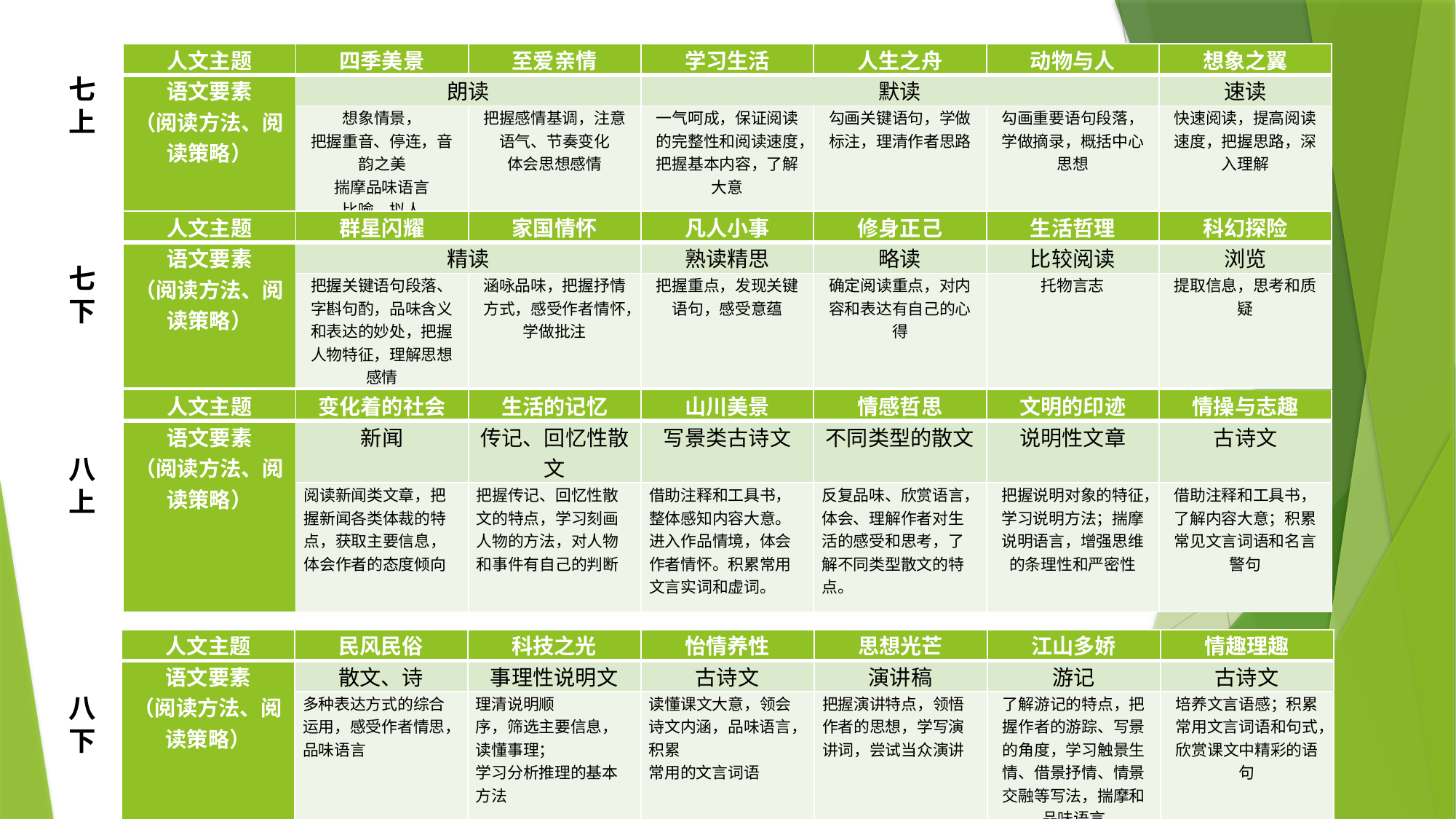

| 人文主题 | 四季美景 | 至爱亲情 | 学习生活 | 人生之舟 | 动物与人 | 想象之翼 |
| --- | --- | --- | --- | --- | --- | --- |
| 语文要素 （阅读方法、阅读策略） | 朗读 |  | 默读 |  |  | 速读 |
|  | 想象情景， 把握重音、停连，音韵之美 揣摩品味语言 比喻、拟人 | 把握感情基调，注意语气、节奏变化 体会思想感情 | 一气呵成，保证阅读的完整性和阅读速度，把握基本内容，了解大意 | 勾画关键语句，学做标注，理清作者思路 | 勾画重要语句段落，学做摘录，概括中心思想 | 快速阅读，提高阅读速度，把握思路，深入理解 |
七上

| 人文主题 | 群星闪耀 | 家国情怀 | 凡人小事 | 修身正己 | 生活哲理 | 科幻探险 |
| --- | --- | --- | --- | --- | --- | --- |
| 语文要素 （阅读方法、阅读策略） | 精读 |  | 熟读精思 | 略读 | 比较阅读 | 浏览 |
|  | 把握关键语句段落、字斟句酌，品味含义和表达的妙处，把握人物特征，理解思想感情 | 涵咏品味，把握抒情方式，感受作者情怀，学做批注 | 把握重点，发现关键语句，感受意蕴 | 确定阅读重点，对内容和表达有自己的心得 | 托物言志 | 提取信息，思考和质疑 |
七下
| 人文主题 | 变化着的社会 | 生活的记忆 | 山川美景 | 情感哲思 | 文明的印迹 | 情操与志趣 |
| --- | --- | --- | --- | --- | --- | --- |
| 语文要素 （阅读方法、阅读策略） | 新闻 | 传记、回忆性散文 | 写景类古诗文 | 不同类型的散文 | 说明性文章 | 古诗文 |
|  | 阅读新闻类文章，把握新闻各类体裁的特点，获取主要信息，体会作者的态度倾向 | 把握传记、回忆性散文的特点，学习刻画人物的方法，对人物和事件有自己的判断 | 借助注释和工具书，整体感知内容大意。进入作品情境，体会作者情怀。积累常用文言实词和虚词。 | 反复品味、欣赏语言，体会、理解作者对生活的感受和思考，了解不同类型散文的特点。 | 把握说明对象的特征，学习说明方法；揣摩说明语言，增强思维的条理性和严密性 | 借助注释和工具书，了解内容大意；积累常见文言词语和名言警句 |
八上
| 人文主题 | 民风民俗 | 科技之光 | 怡情养性 | 思想光芒 | 江山多娇 | 情趣理趣 |
| --- | --- | --- | --- | --- | --- | --- |
| 语文要素 （阅读方法、阅读策略） | 散文、诗 | 事理性说明文 | 古诗文 | 演讲稿 | 游记 | 古诗文 |
|  | 多种表达方式的综合运用，感受作者情思，品味语言 | 理清说明顺 序，筛选主要信息，读懂事理； 学习分析推理的基本方法 | 读懂课文大意，领会诗文内涵，品味语言，积累 常用的文言词语 | 把握演讲特点，领悟作者的思想，学写演讲词，尝试当众演讲 | 了解游记的特点，把握作者的游踪、写景的角度，学习触景生情、借景抒情、情景交融等写法，揣摩和品味语言 | 培养文言语感；积累常用文言词语和句式，欣赏课文中精彩的语句 |
八下